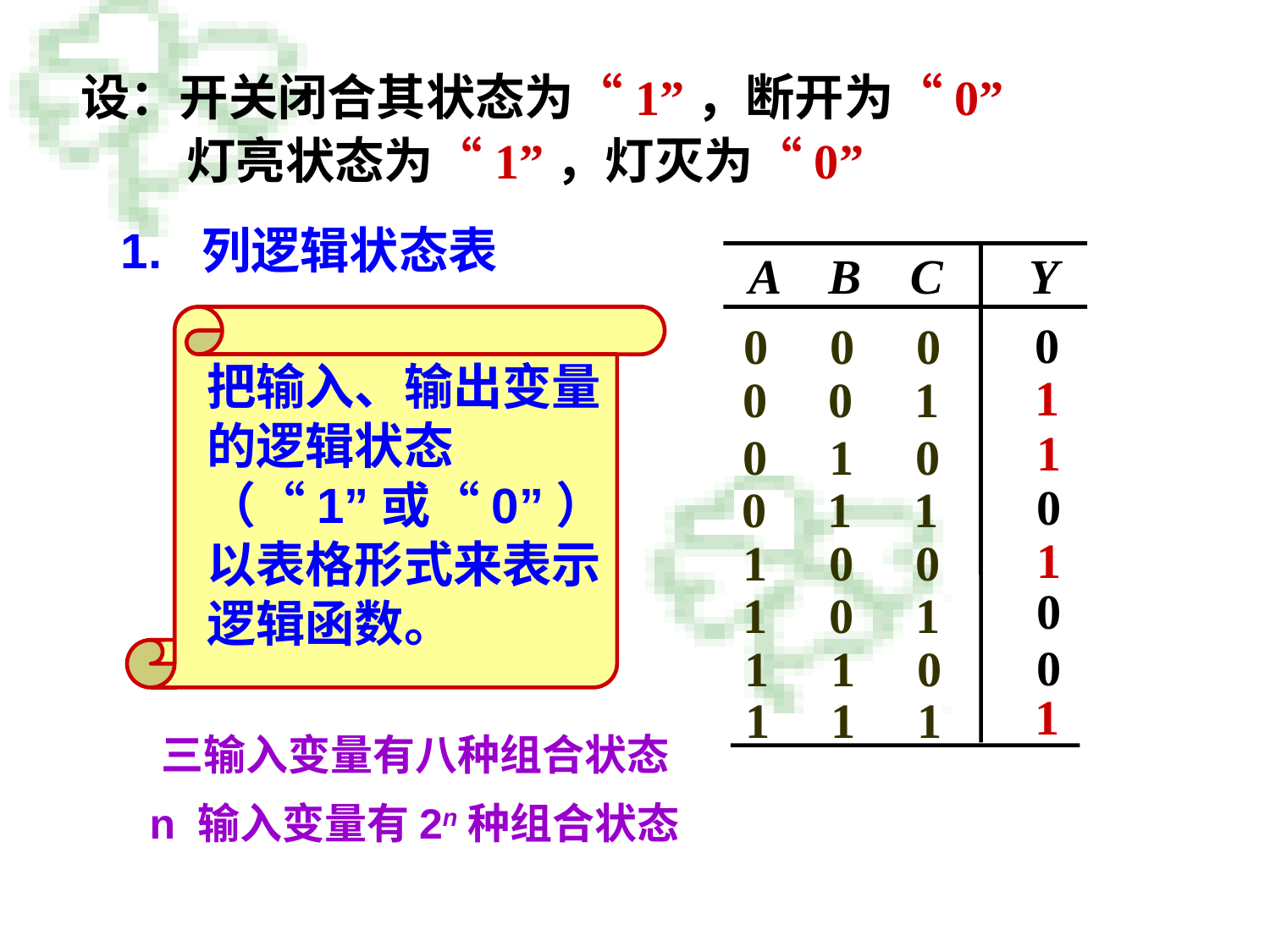

设：开关闭合其状态为“1”，断开为“0”
灯亮状态为“1”，灯灭为“0”
 1.  列逻辑状态表
   A    B    C       Y

把输入、输出变量的逻辑状态（“1”或“0”）以表格形式来表示逻辑函数。
      0     0     0
0
0     0     1
1
0     1     0
1
0     1     1
0
1     0     0
1
1     0     1
0
1     1     0
0
1     1     1
1
三输入变量有八种组合状态
n 输入变量有2n种组合状态